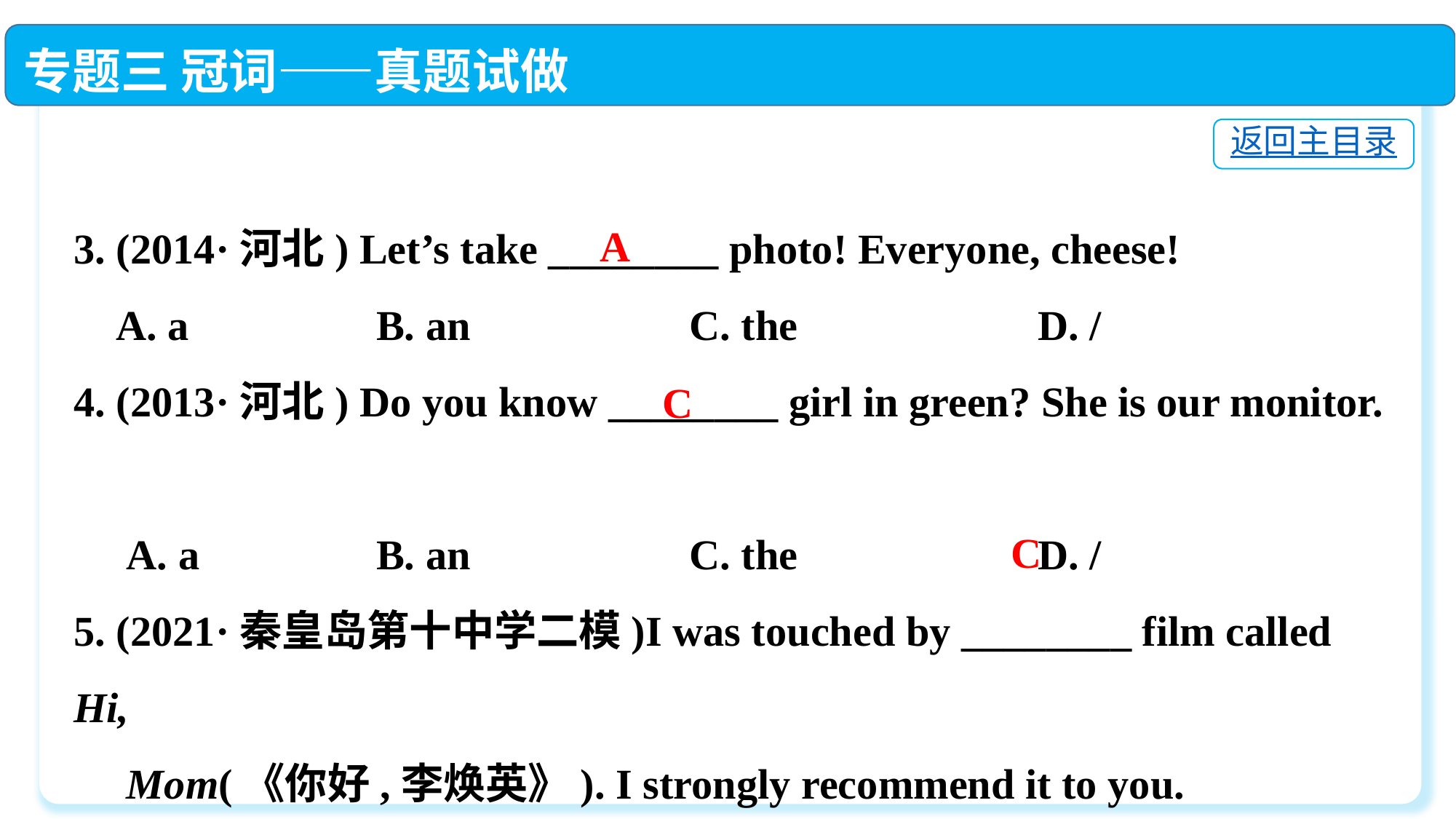

专题三 冠词——真题试做

返回主目录
3. (2014·河北) Let’s take ________ photo! Everyone, cheese!
    A. a	        B. an	                 C. the	                   D. /
4. (2013·河北) Do you know ________ girl in green? She is our monitor.
     A. a	        B. an	                 C. the	                   D. /
5. (2021·秦皇岛第十中学二模)I was touched by ________ film called Hi,
     Mom(《你好,李焕英》). I strongly recommend it to you.
     A. a	        B. an	                  C. the	                    D. /
A
C
C